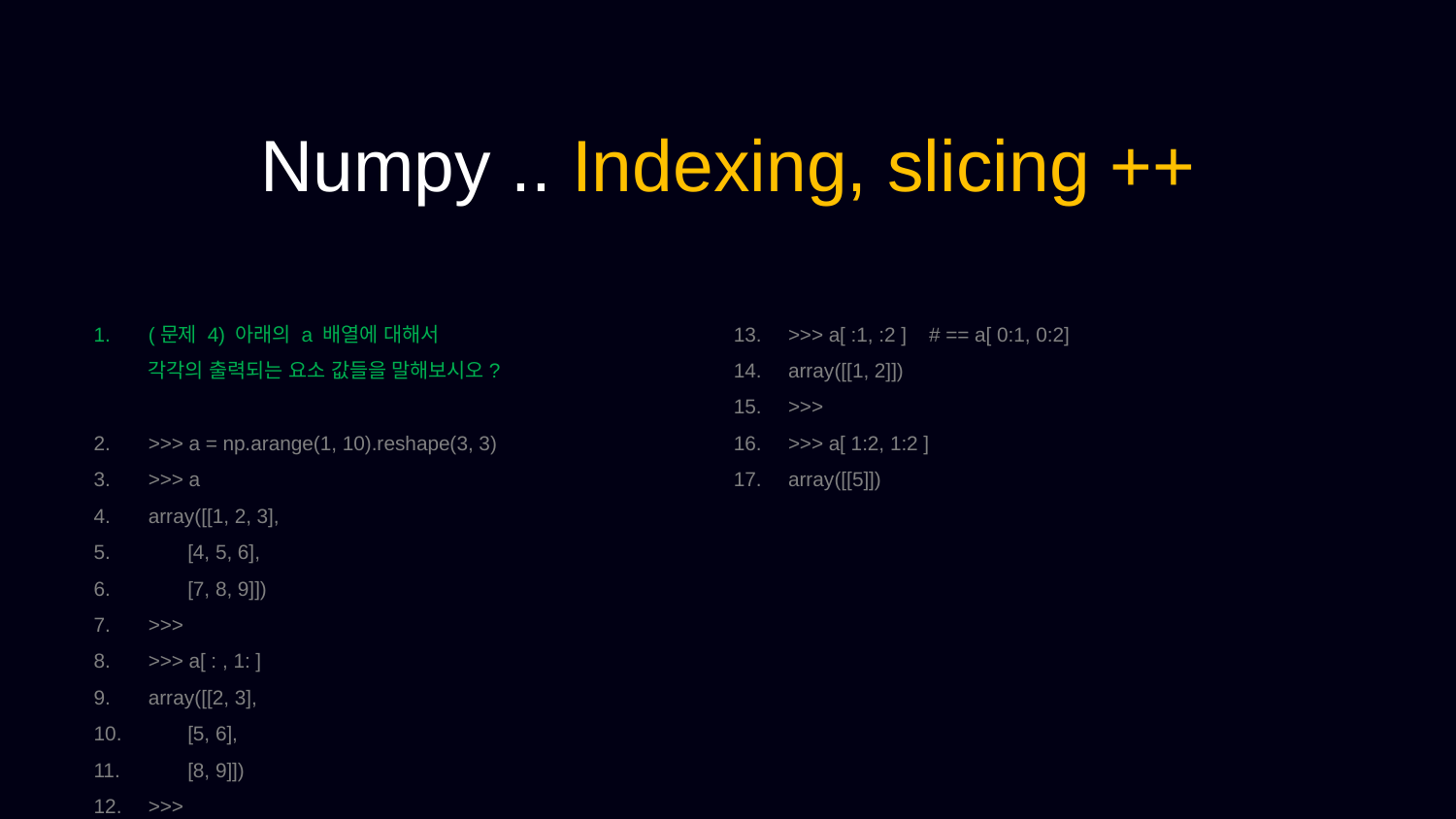

Numpy .. Indexing, slicing ++
(문제 4) 아래의 a 배열에 대해서
각각의 출력되는 요소 값들을 말해보시오?

>>> a = np.arange(1, 10).reshape(3, 3)
>>> a
array([[1, 2, 3],
       [4, 5, 6],
       [7, 8, 9]])
>>>
>>> a[ : , 1: ]
array([[2, 3],
       [5, 6],
       [8, 9]])
>>>
>>> a[ :1, :2 ]    # == a[ 0:1, 0:2]
array([[1, 2]])
>>>
>>> a[ 1:2, 1:2 ]
array([[5]])